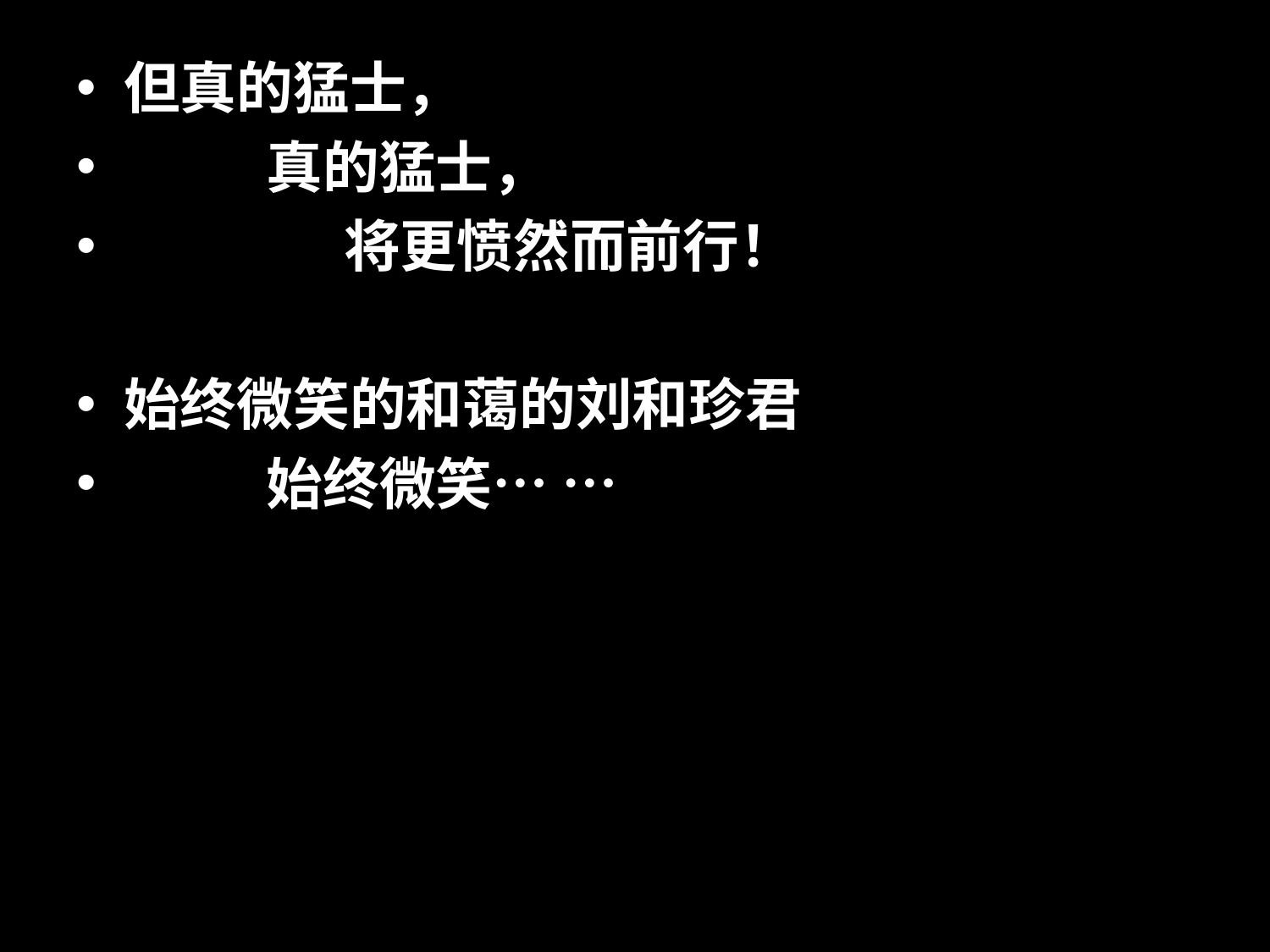

但真的猛士，
          真的猛士，
                将更愤然而前行！

始终微笑的和蔼的刘和珍君
          始终微笑… …